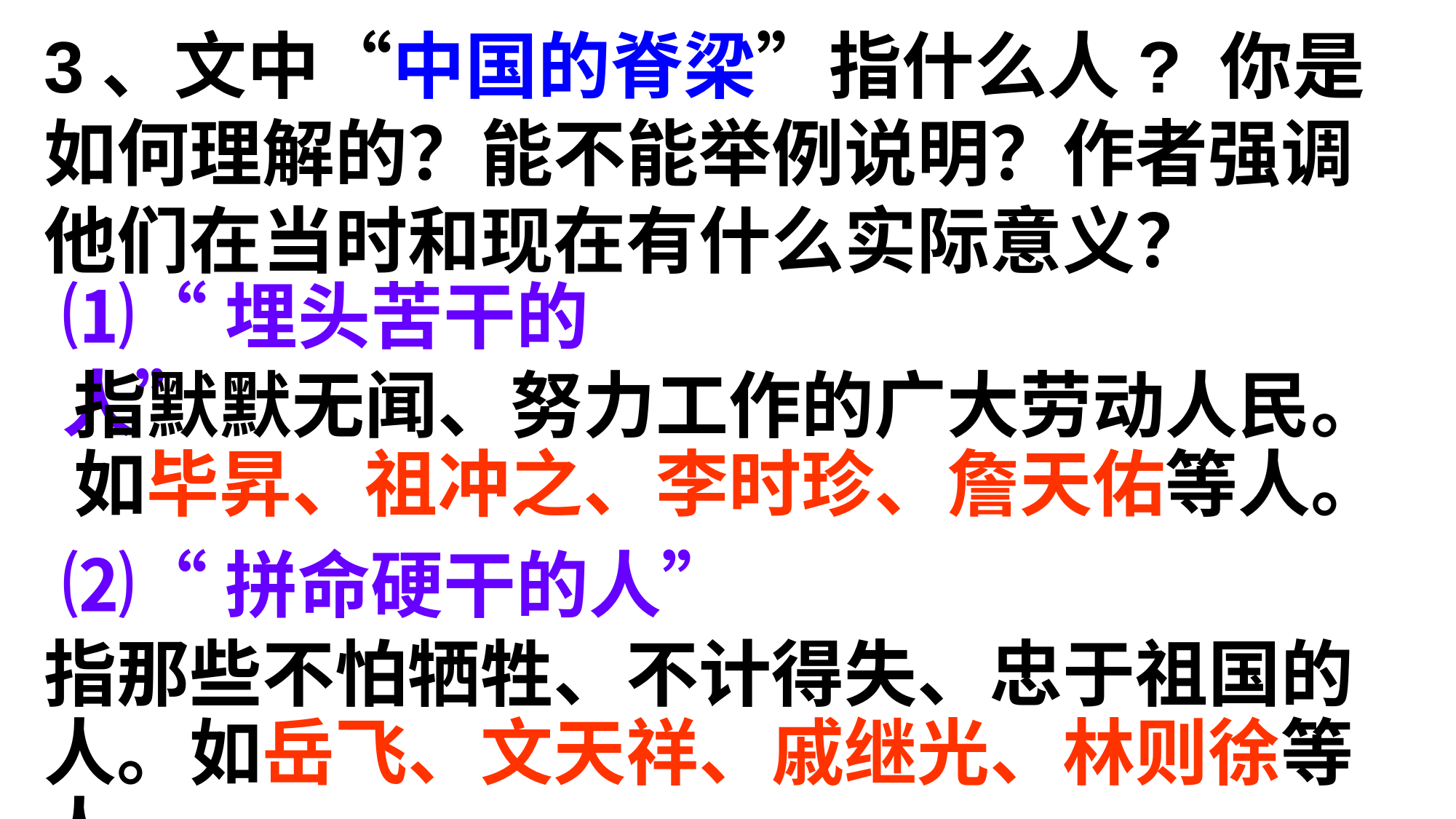

3、文中“中国的脊梁”指什么人? 你是如何理解的？能不能举例说明？作者强调他们在当时和现在有什么实际意义？
⑴“埋头苦干的人”
指默默无闻、努力工作的广大劳动人民。
如毕昇、祖冲之、李时珍、詹天佑等人。
⑵“拼命硬干的人”
指那些不怕牺牲、不计得失、忠于祖国的人。如岳飞、文天祥、戚继光、林则徐等人。